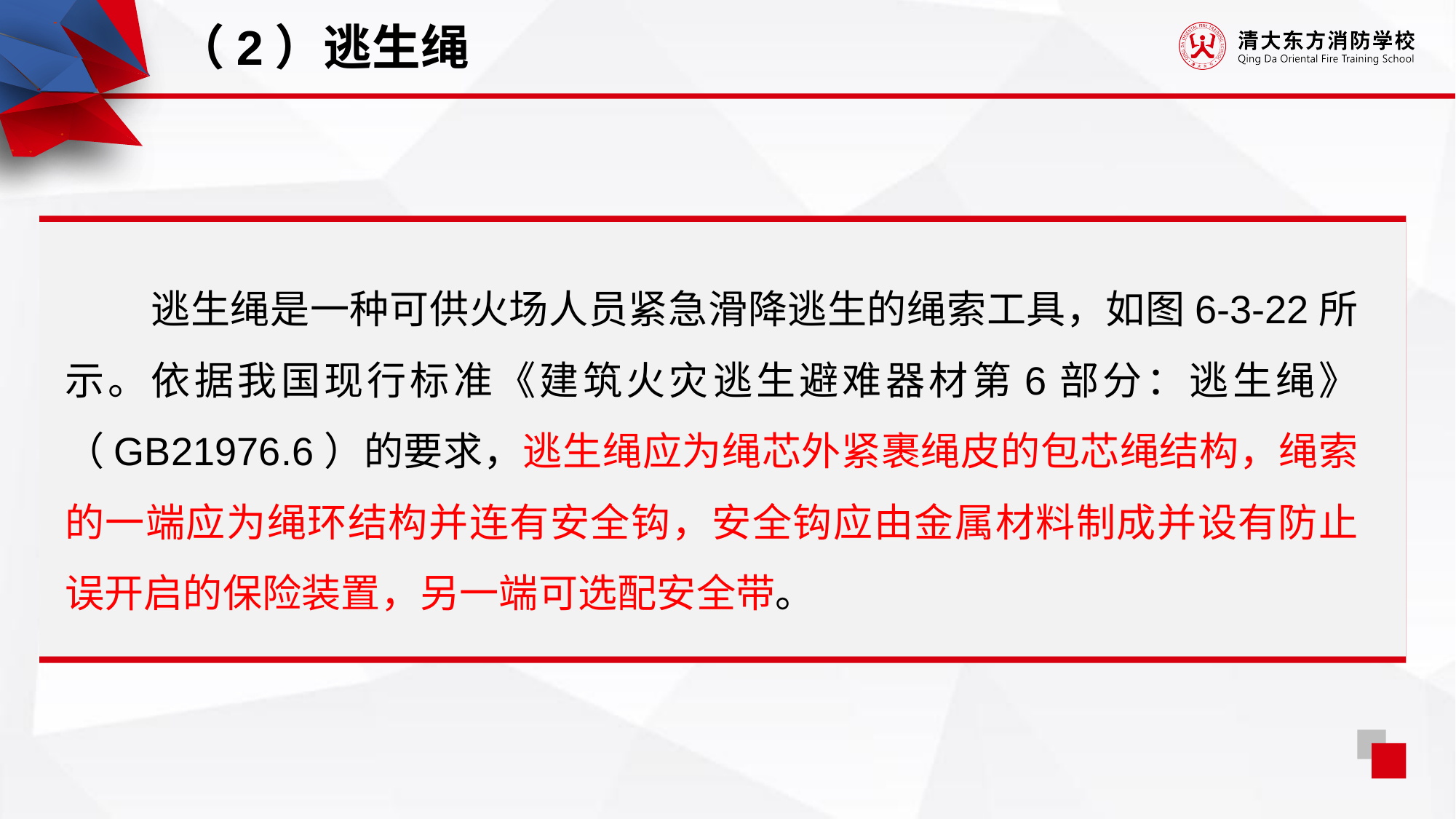

（2）逃生绳

逃生绳是一种可供火场人员紧急滑降逃生的绳索工具，如图6-3-22所示。依据我国现行标准《建筑火灾逃生避难器材第6部分：逃生绳》（GB21976.6）的要求，逃生绳应为绳芯外紧裹绳皮的包芯绳结构，绳索的一端应为绳环结构并连有安全钩，安全钩应由金属材料制成并设有防止误开启的保险装置，另一端可选配安全带。